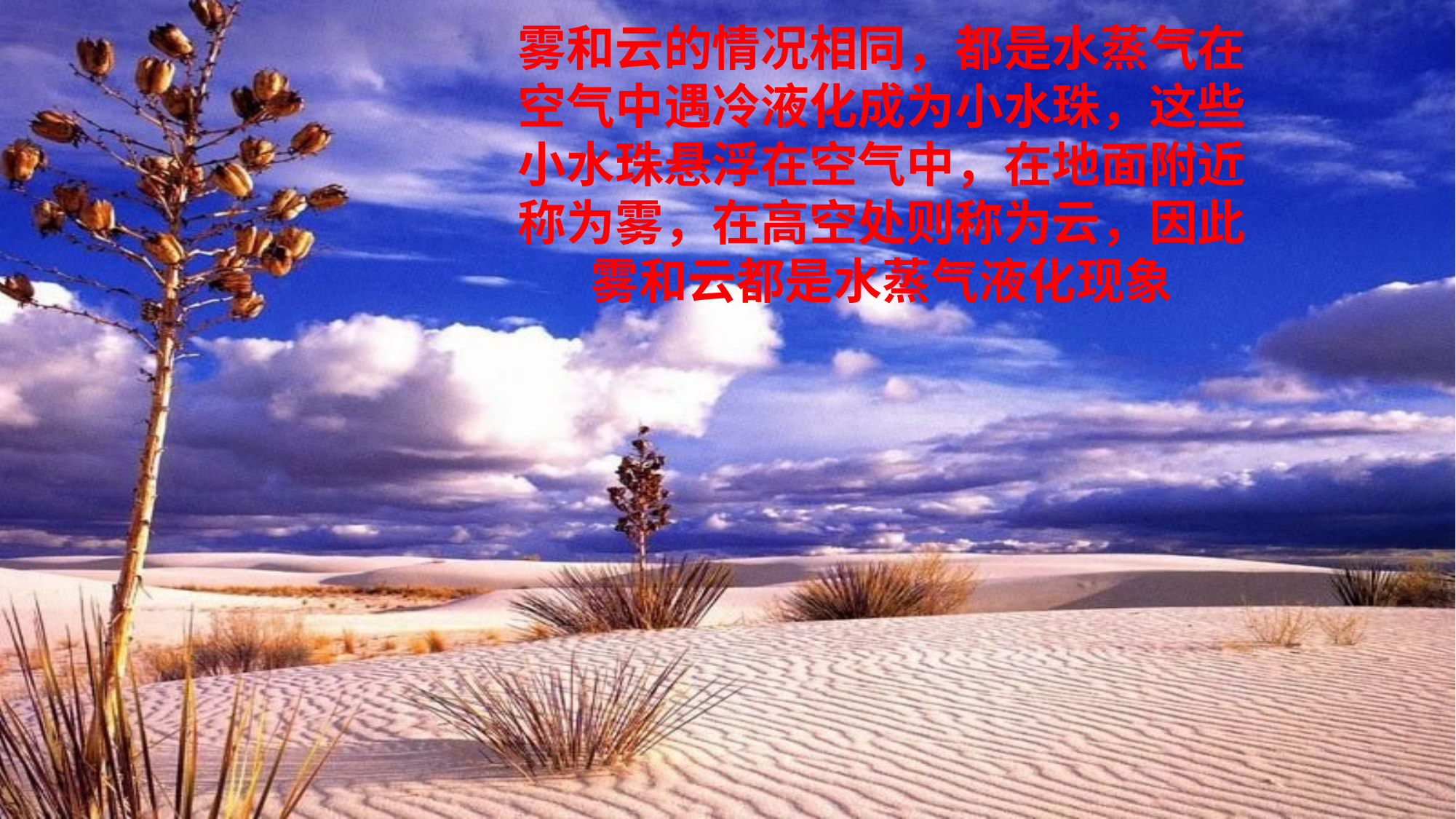

雾和云的情况相同，都是水蒸气在空气中遇冷液化成为小水珠，这些小水珠悬浮在空气中，在地面附近称为雾，在高空处则称为云，因此雾和云都是水蒸气液化现象